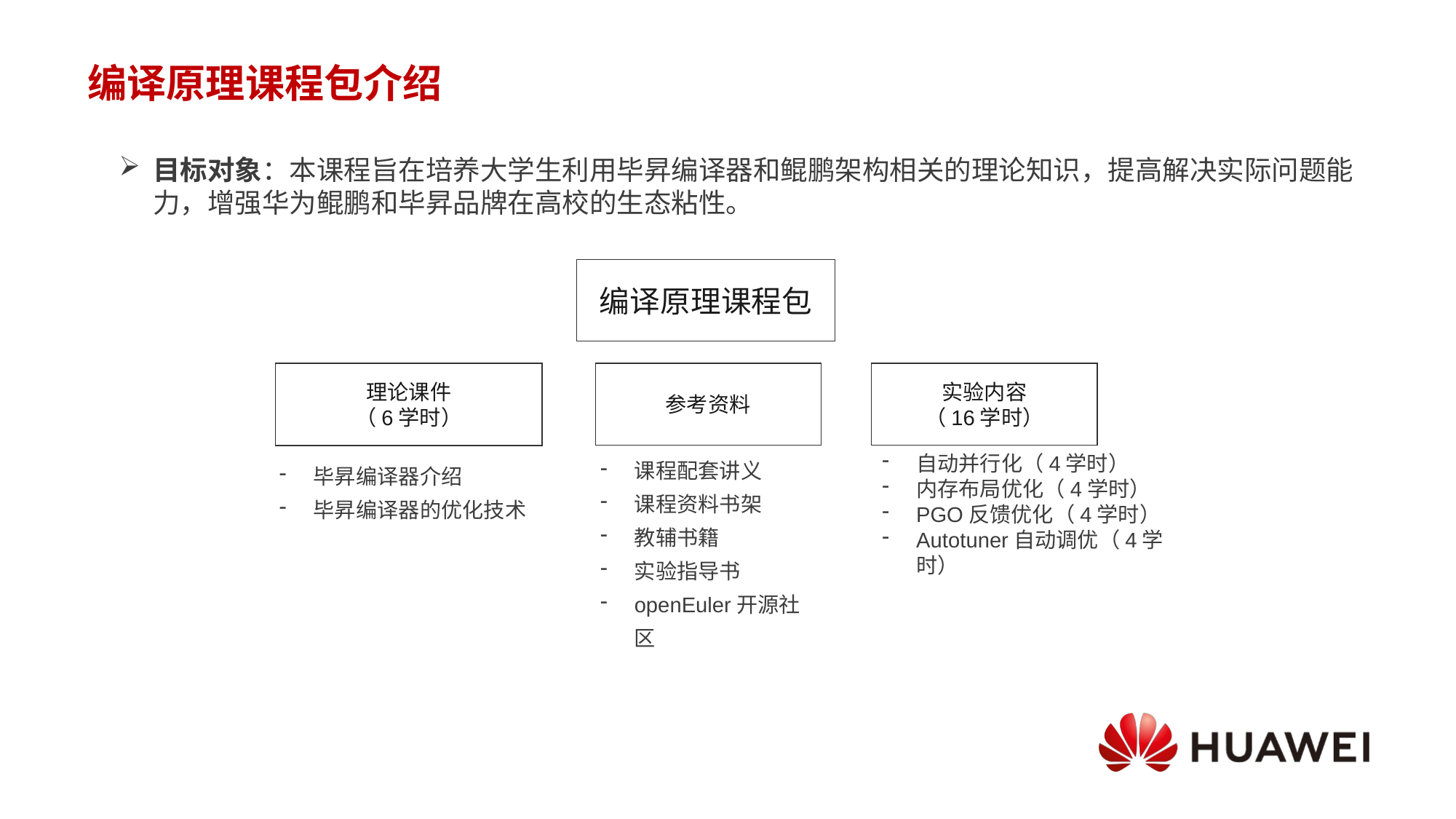

# 编译原理课程包介绍
目标对象：本课程旨在培养大学生利用毕昇编译器和鲲鹏架构相关的理论知识，提高解决实际问题能力，增强华为鲲鹏和毕昇品牌在高校的生态粘性。
编译原理课程包
理论课件
（6学时）
参考资料
实验内容
（16学时）
课程配套讲义
课程资料书架
教辅书籍
实验指导书
openEuler开源社区
自动并行化（4学时）
内存布局优化（4学时）
PGO反馈优化（4学时）
Autotuner自动调优（4学时）
毕昇编译器介绍
毕昇编译器的优化技术